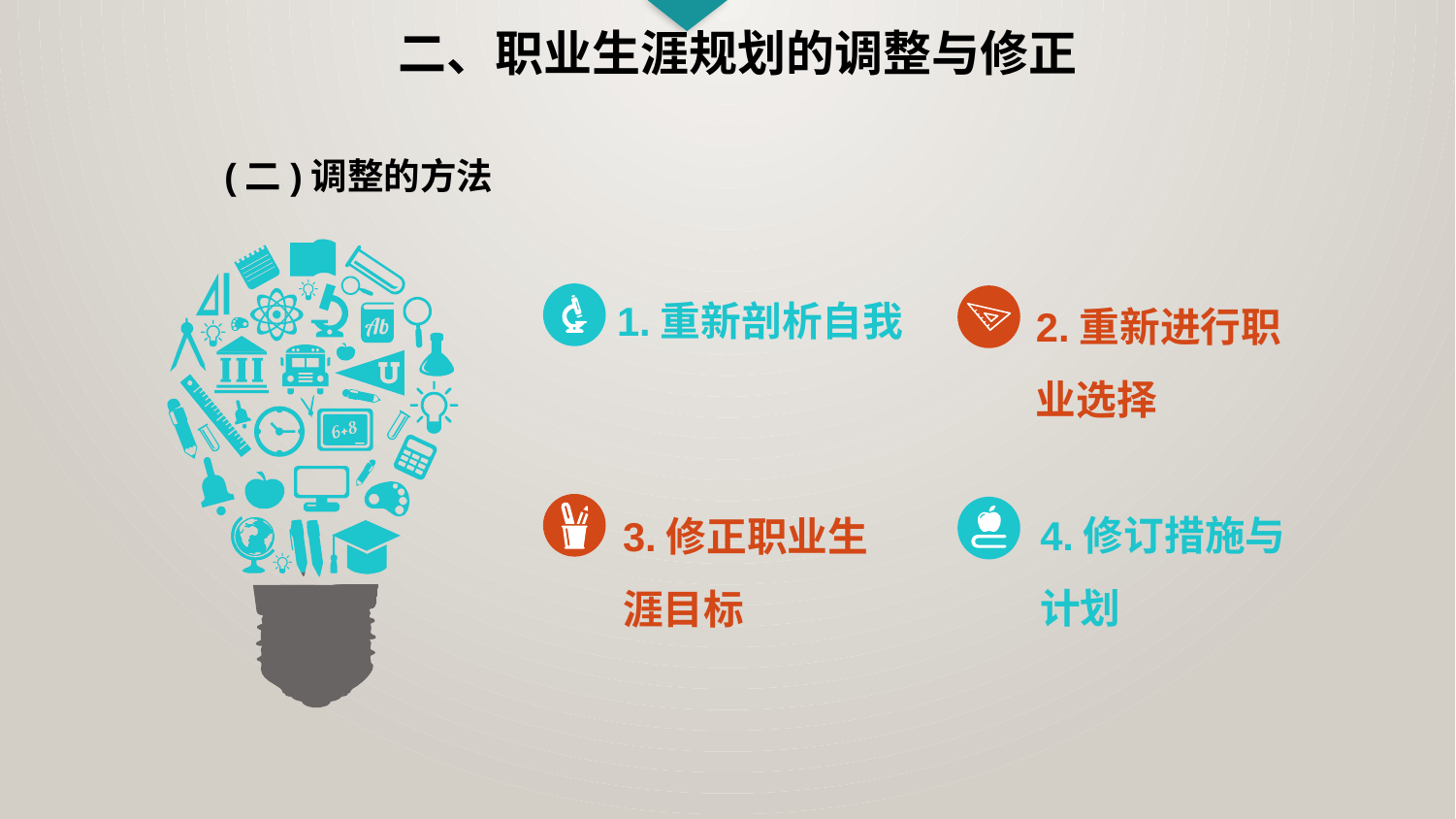

二、职业生涯规划的调整与修正
(二)调整的方法

1.重新剖析自我
2.重新进行职业选择

4.修订措施与计划
3.修正职业生涯目标